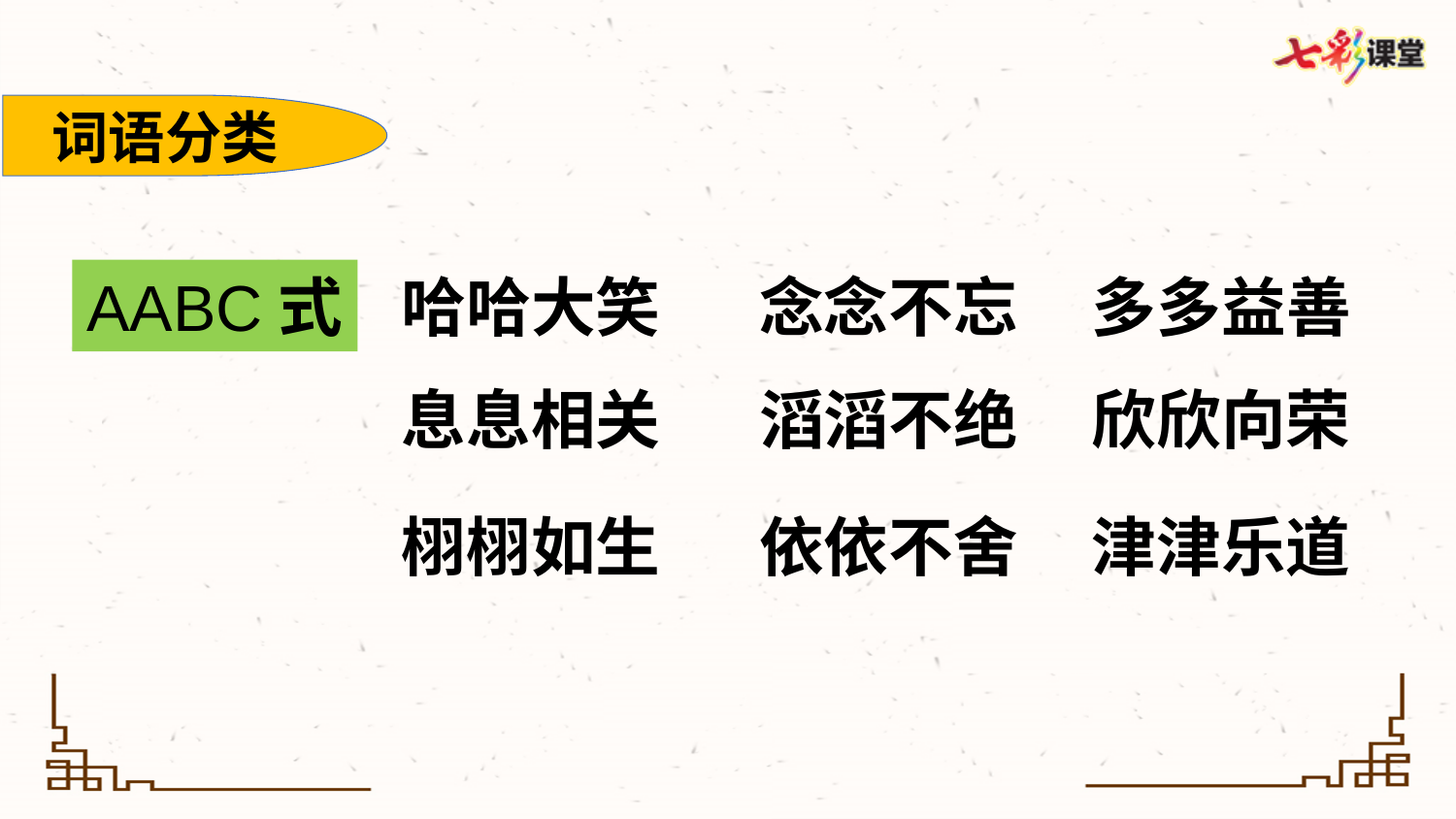

词语分类
AABC式
哈哈大笑
念念不忘
多多益善
息息相关
滔滔不绝
欣欣向荣
栩栩如生
依依不舍
津津乐道